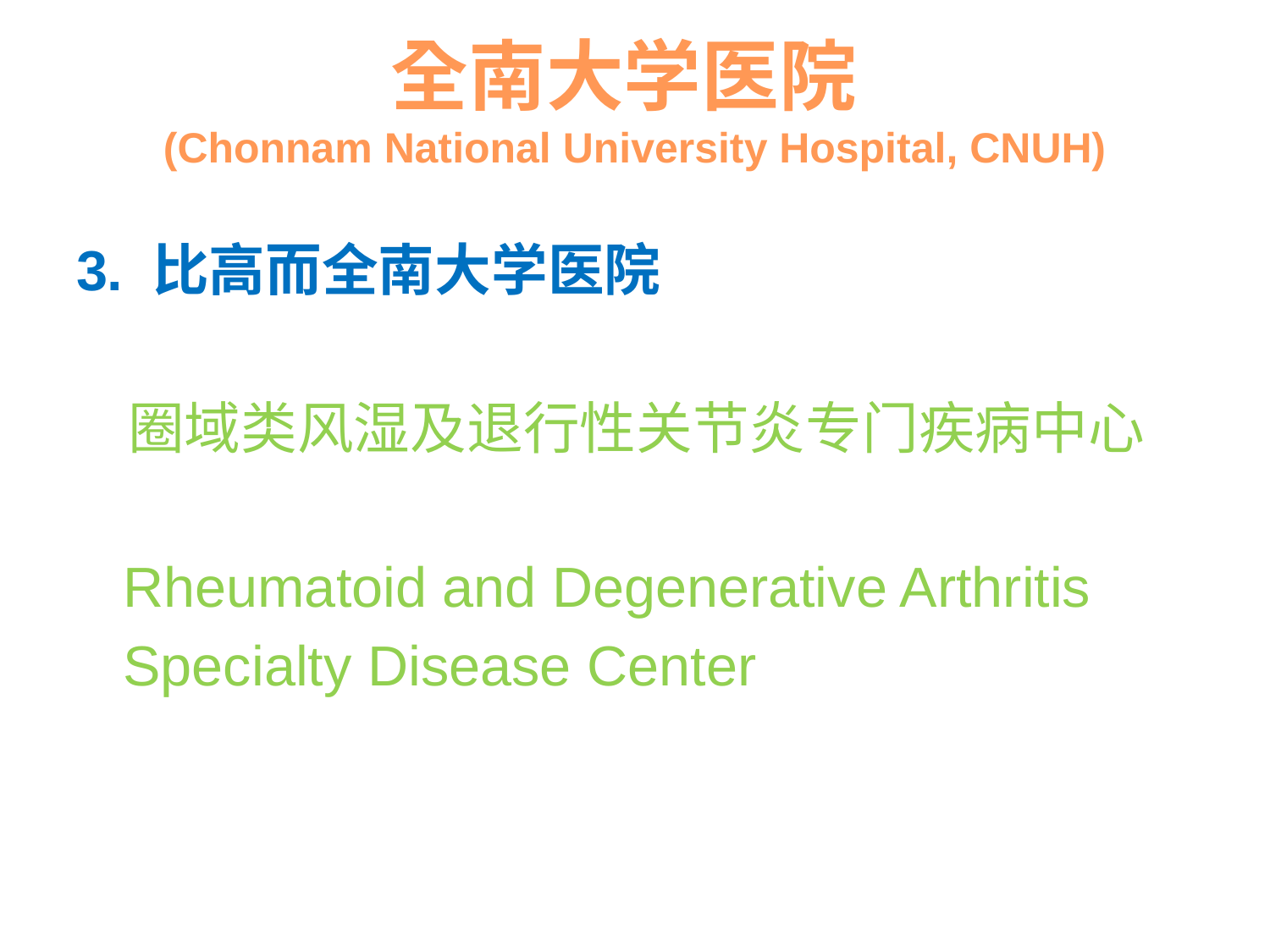

# 全南大学医院 (Chonnam National University Hospital, CNUH)
3. 比高而全南大学医院

   圈域类风湿及退行性关节炎专门疾病中心

   Rheumatoid and Degenerative Arthritis
   Specialty Disease Center